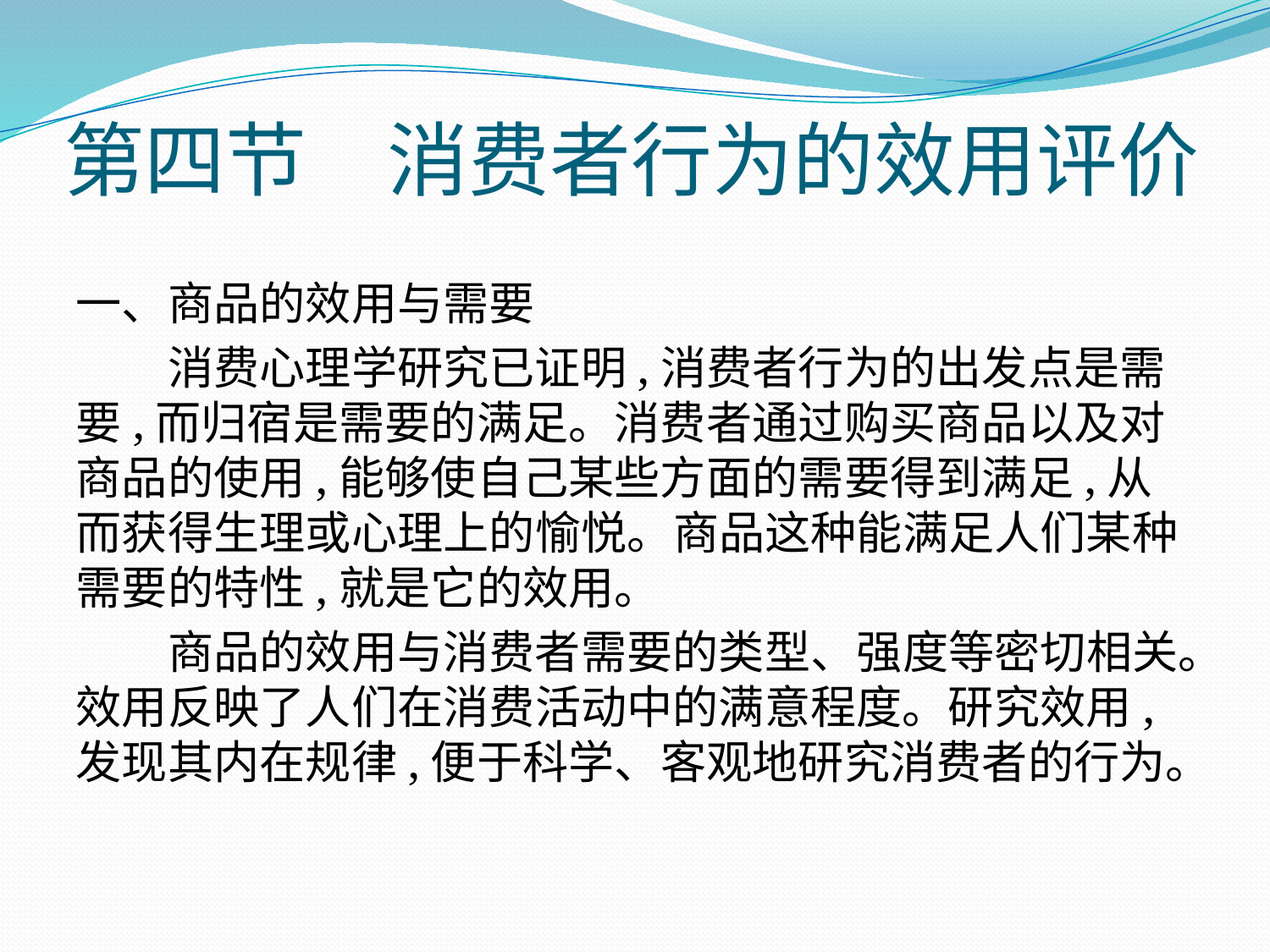

# 第四节　消费者行为的效用评价
一、商品的效用与需要
　　消费心理学研究已证明,消费者行为的出发点是需要,而归宿是需要的满足。消费者通过购买商品以及对商品的使用,能够使自己某些方面的需要得到满足,从而获得生理或心理上的愉悦。商品这种能满足人们某种需要的特性,就是它的效用。
　　商品的效用与消费者需要的类型、强度等密切相关。效用反映了人们在消费活动中的满意程度。研究效用,发现其内在规律,便于科学、客观地研究消费者的行为。